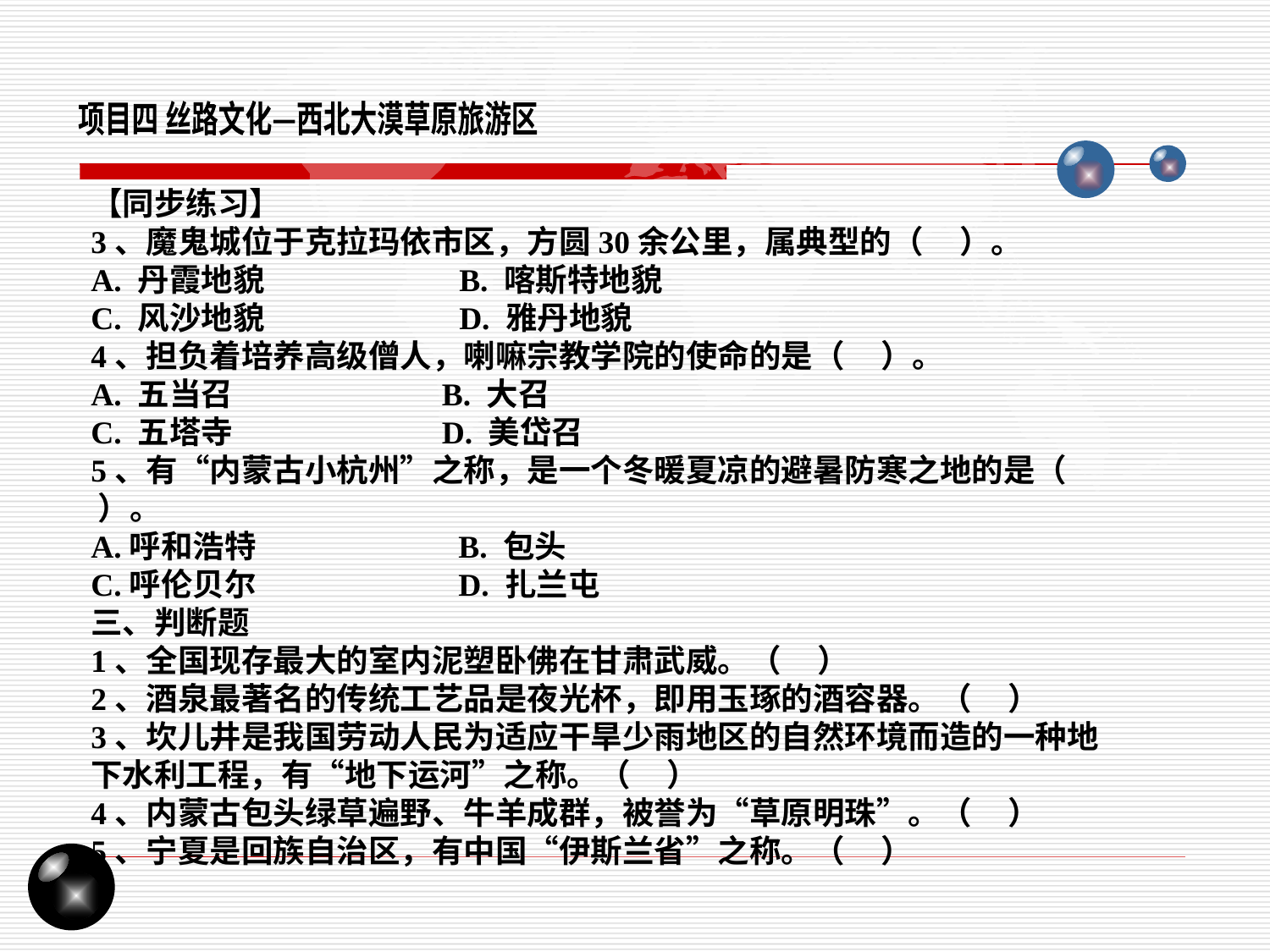

项目四 丝路文化—西北大漠草原旅游区
【同步练习】
3、魔鬼城位于克拉玛依市区，方圆30余公里，属典型的（     ）。
A. 丹霞地貌                          B. 喀斯特地貌
C. 风沙地貌                          D. 雅丹地貌
4、担负着培养高级僧人，喇嘛宗教学院的使命的是（     ）。
A. 五当召                            B. 大召
C. 五塔寺                            D. 美岱召
5、有“内蒙古小杭州”之称，是一个冬暖夏凉的避暑防寒之地的是（    ）。
A.呼和浩特                           B. 包头
C.呼伦贝尔                           D. 扎兰屯
三、判断题
1、全国现存最大的室内泥塑卧佛在甘肃武威。（     ）
2、酒泉最著名的传统工艺品是夜光杯，即用玉琢的酒容器。（     ）
3、坎儿井是我国劳动人民为适应干旱少雨地区的自然环境而造的一种地下水利工程，有“地下运河”之称。（     ）
4、内蒙古包头绿草遍野、牛羊成群，被誉为“草原明珠”。（     ）
5、宁夏是回族自治区，有中国“伊斯兰省”之称。（     ）